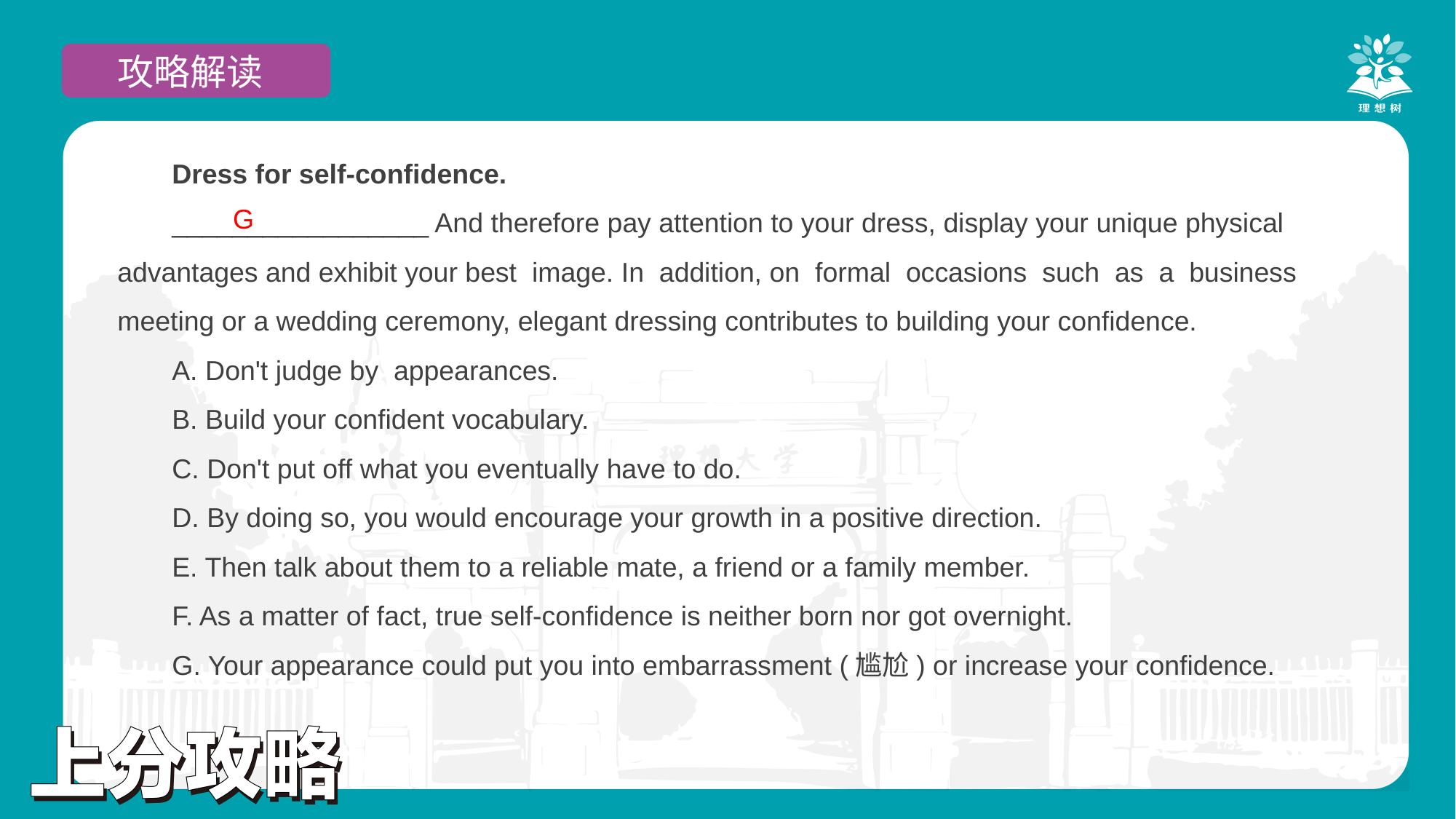

攻略解读
Dress for self-confidence.
_________________ And therefore pay attention to your dress, display your unique physical advantages and exhibit your best  image. In  addition, on  formal  occasions  such  as  a  business meeting or a wedding ceremony, elegant dressing contributes to building your confidence.
A. Don't judge by  appearances.
B. Build your confident vocabulary.
C. Don't put off what you eventually have to do.
D. By doing so, you would encourage your growth in a positive direction.
E. Then talk about them to a reliable mate, a friend or a family member.
F. As a matter of fact, true self-confidence is neither born nor got overnight.
G. Your appearance could put you into embarrassment (尴尬) or increase your confidence.
G